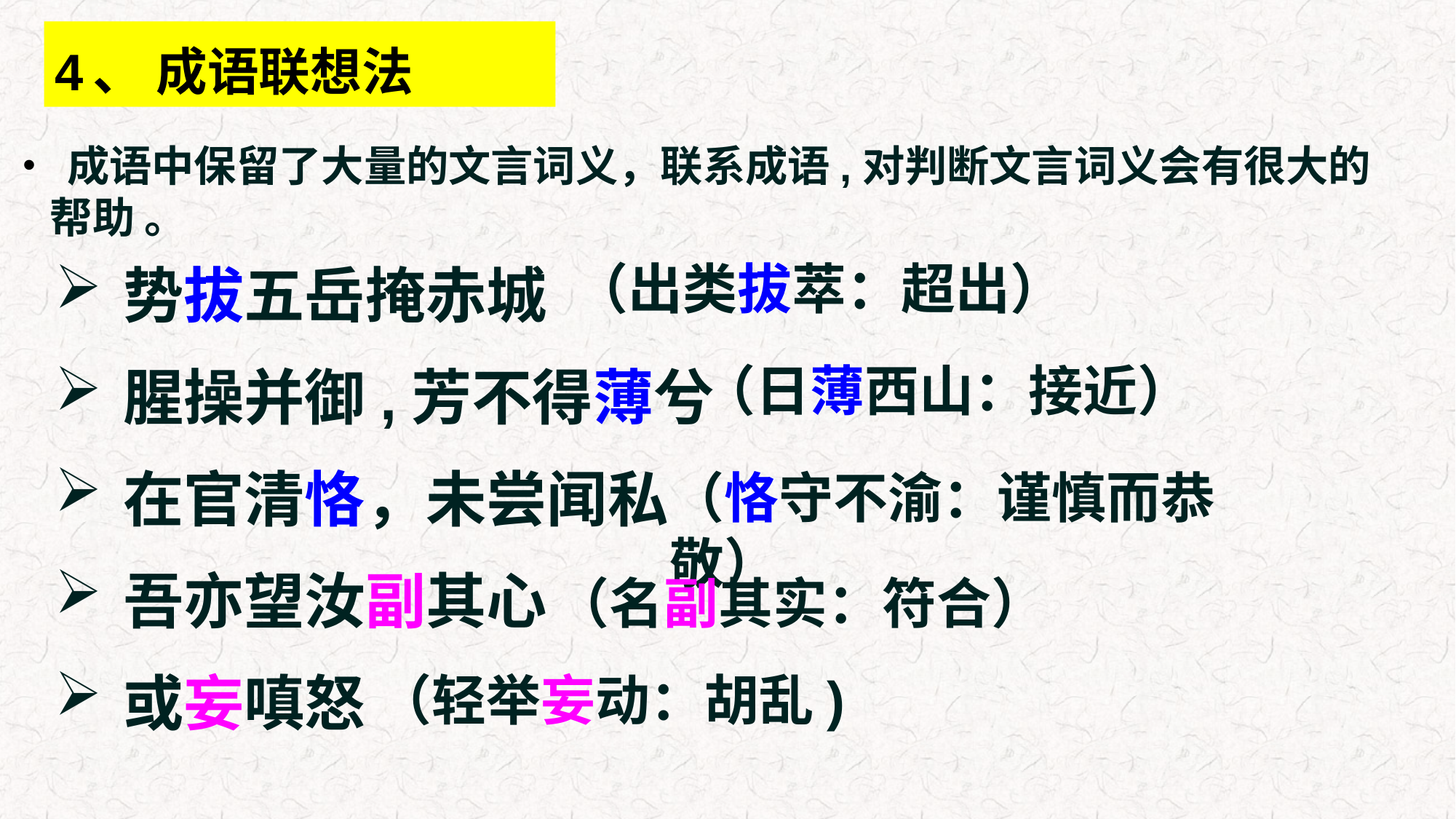

# 4、 成语联想法
 成语中保留了大量的文言词义，联系成语,对判断文言词义会有很大的帮助 。

势拔五岳掩赤城
腥操并御,芳不得薄兮
在官清恪，未尝闻私
吾亦望汝副其心
或妄嗔怒
（出类拔萃：超出）
（日薄西山：接近）
（恪守不渝：谨慎而恭敬）
（名副其实：符合）
（轻举妄动：胡乱)